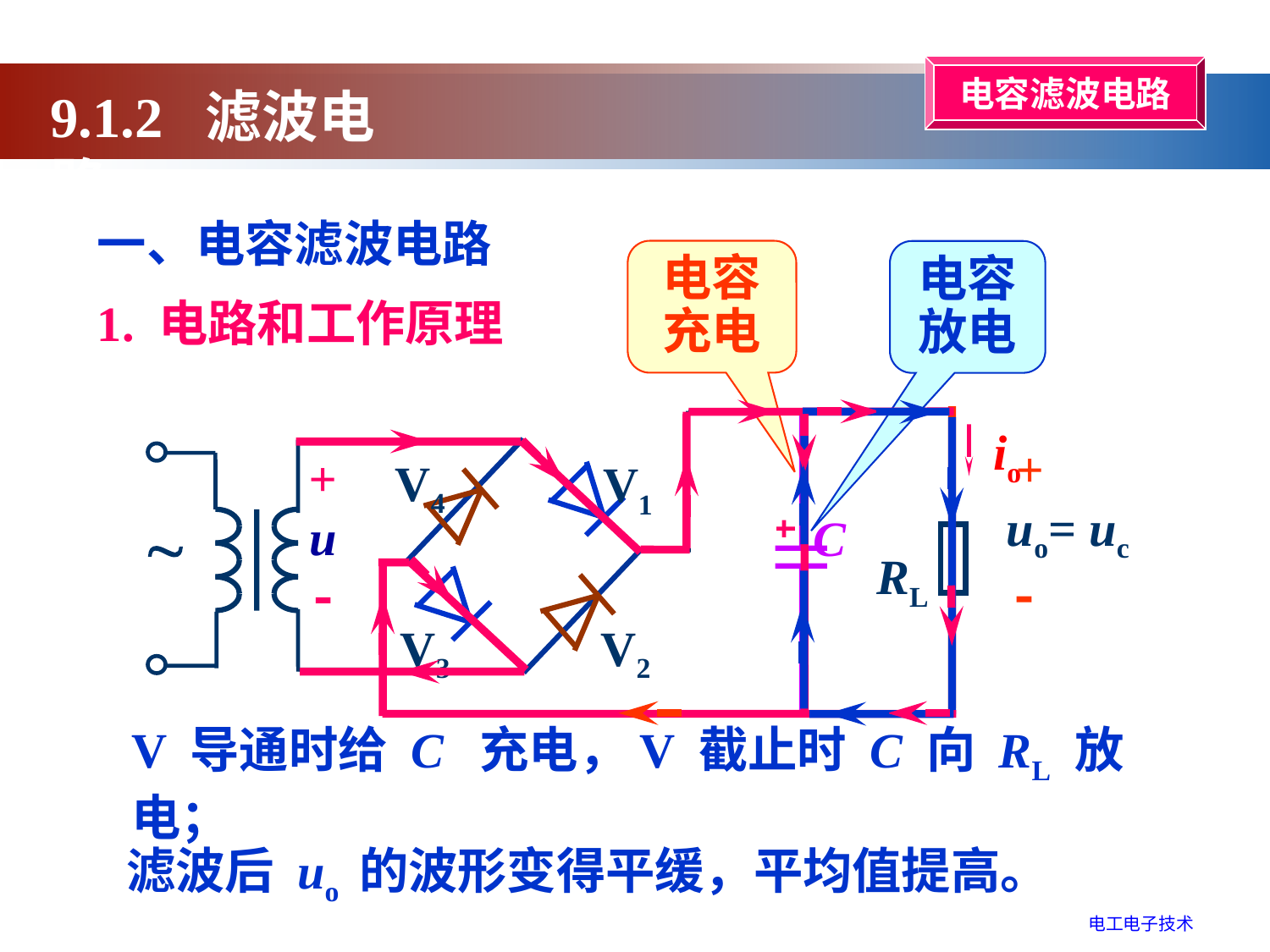

电容滤波电路
9.1.2  滤波电路
一、电容滤波电路
电容
充电
电容
放电
1. 电路和工作原理

V4
V1

+
u
−

∼

RL

V3
V2

io

    +
   uo= uc
    −

C

V 导通时给 C  充电，V 截止时 C 向 RL 放电；
滤波后 uo 的波形变得平缓，平均值提高。
电工电子技术